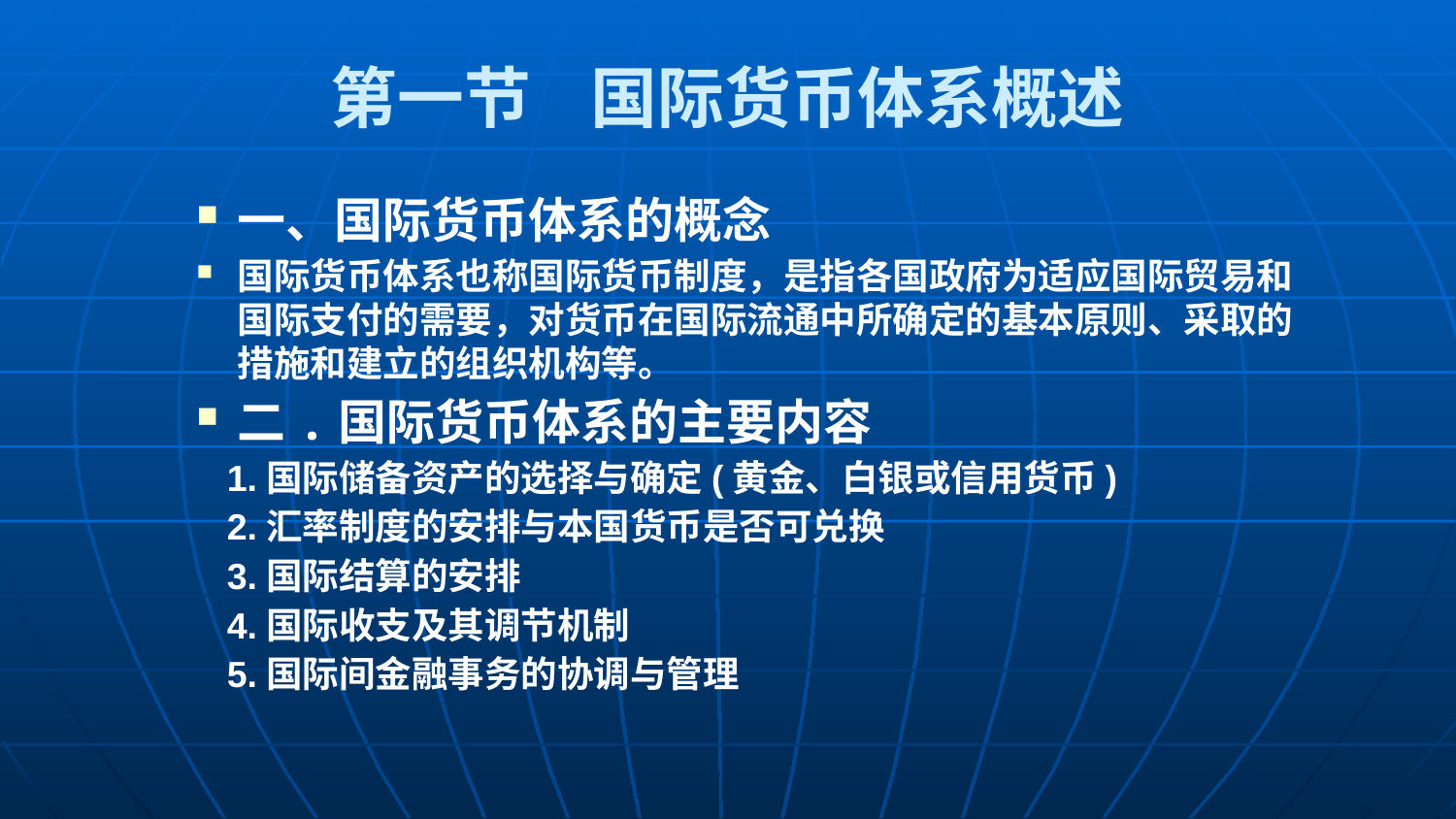

# 第一节    国际货币体系概述
一、国际货币体系的概念
国际货币体系也称国际货币制度，是指各国政府为适应国际贸易和国际支付的需要，对货币在国际流通中所确定的基本原则、采取的措施和建立的组织机构等。
二.国际货币体系的主要内容
   1.国际储备资产的选择与确定(黄金、白银或信用货币)
   2.汇率制度的安排与本国货币是否可兑换
   3.国际结算的安排
   4.国际收支及其调节机制
   5.国际间金融事务的协调与管理